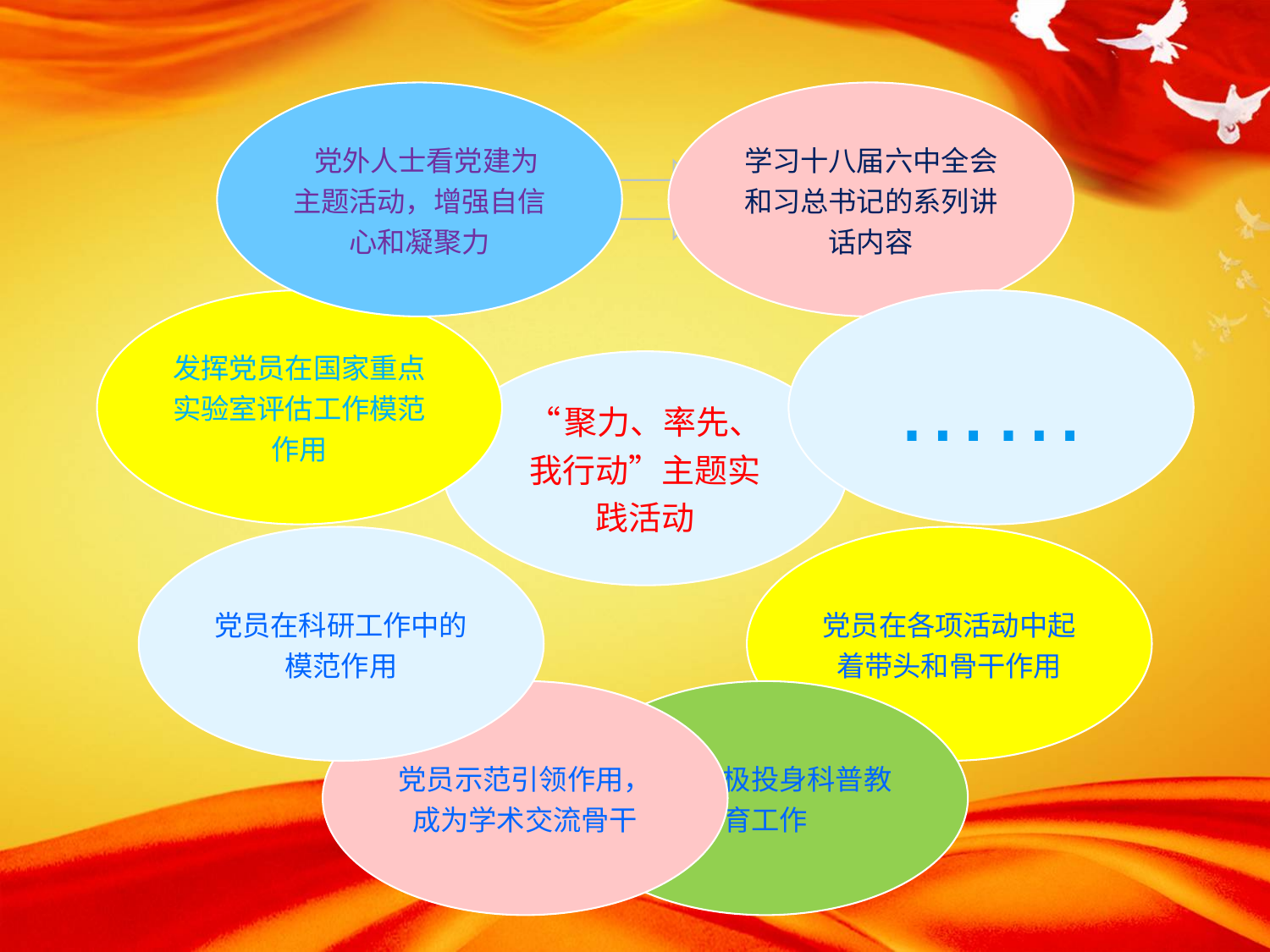

“聚力、率先、我行动”主题实践活动
学习十八届六中全会和习总书记的系列讲话内容
党员在科研工作中的模范作用
发挥党员在国家重点实验室评估工作模范作用
 党外人士看党建为主题活动，增强自信心和凝聚力
……
党员在各项活动中起着带头和骨干作用